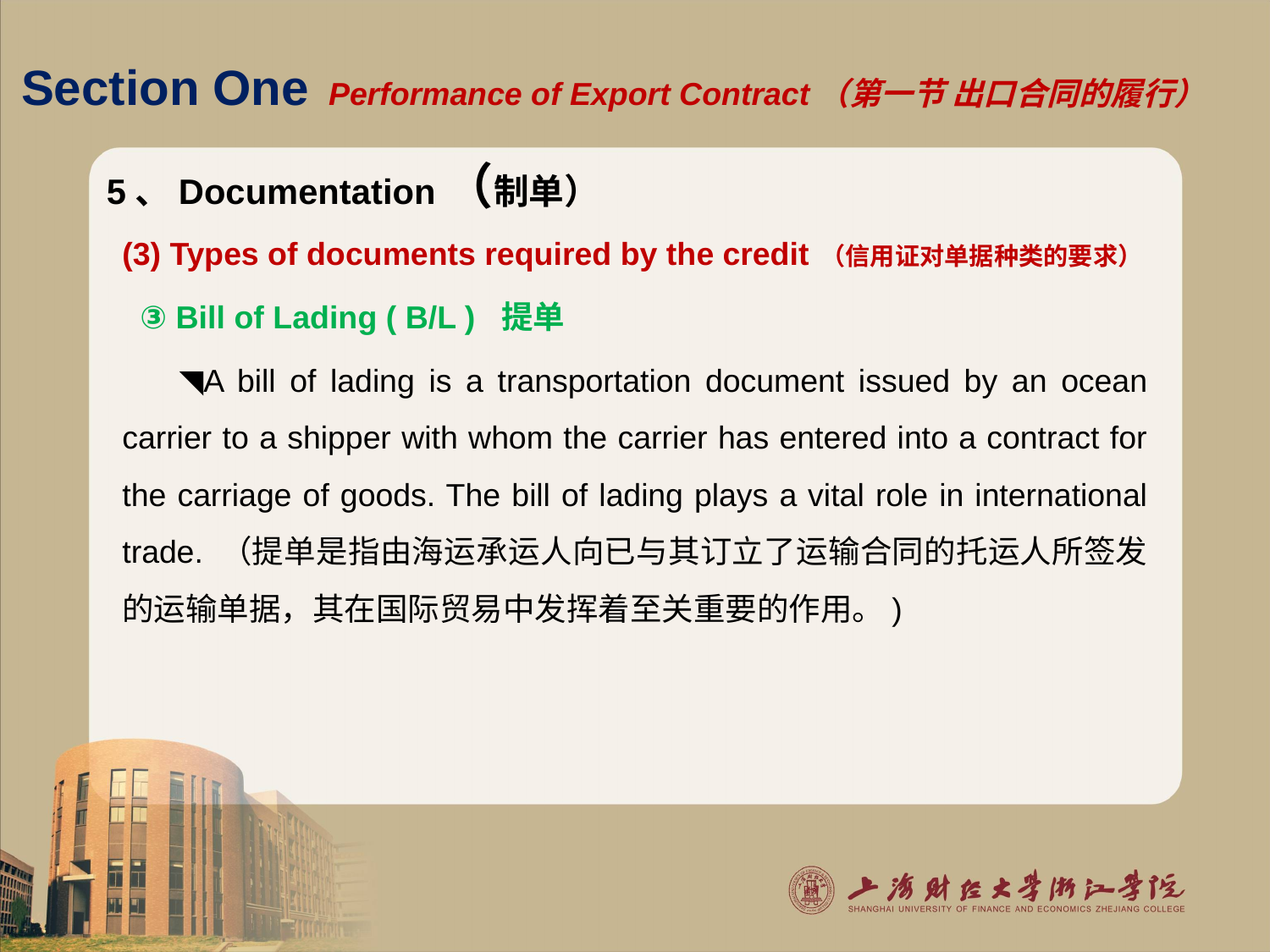

# Section One  Performance of Export Contract（第一节 出口合同的履行）
5、Documentation（制单）
(3) Types of documents required by the credit  （信用证对单据种类的要求）
  ③ Bill of Lading ( B/L )  提单
    ◥A bill of lading is a transportation document issued by an ocean carrier to a shipper with whom the carrier has entered into a contract for the carriage of goods. The bill of lading plays a vital role in international trade. （提单是指由海运承运人向已与其订立了运输合同的托运人所签发的运输单据，其在国际贸易中发挥着至关重要的作用。)